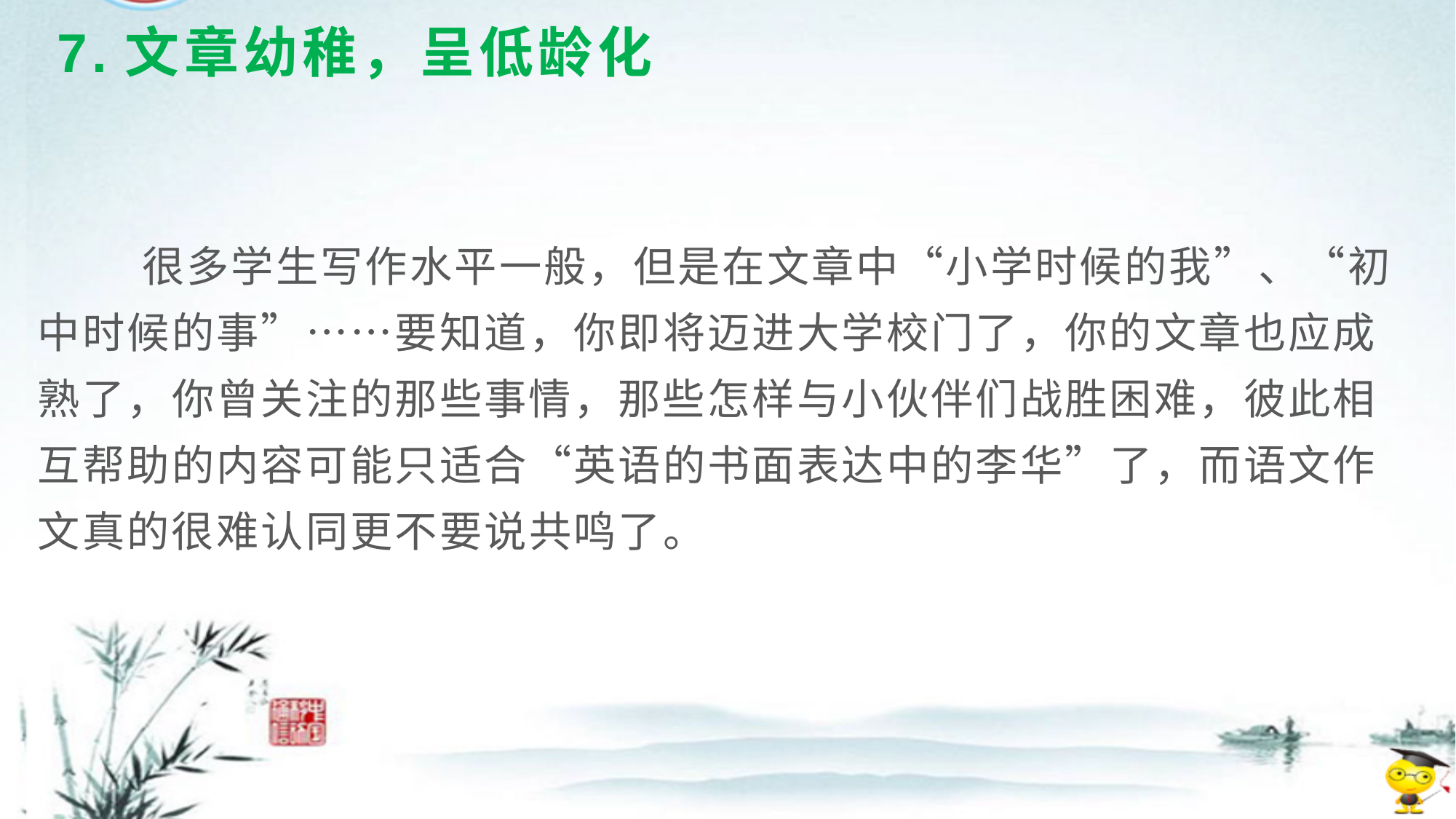

# 7.文章幼稚，呈低龄化

        很多学生写作水平一般，但是在文章中“小学时候的我”、“初中时候的事”……要知道，你即将迈进大学校门了，你的文章也应成熟了，你曾关注的那些事情，那些怎样与小伙伴们战胜困难，彼此相互帮助的内容可能只适合“英语的书面表达中的李华”了，而语文作文真的很难认同更不要说共鸣了。